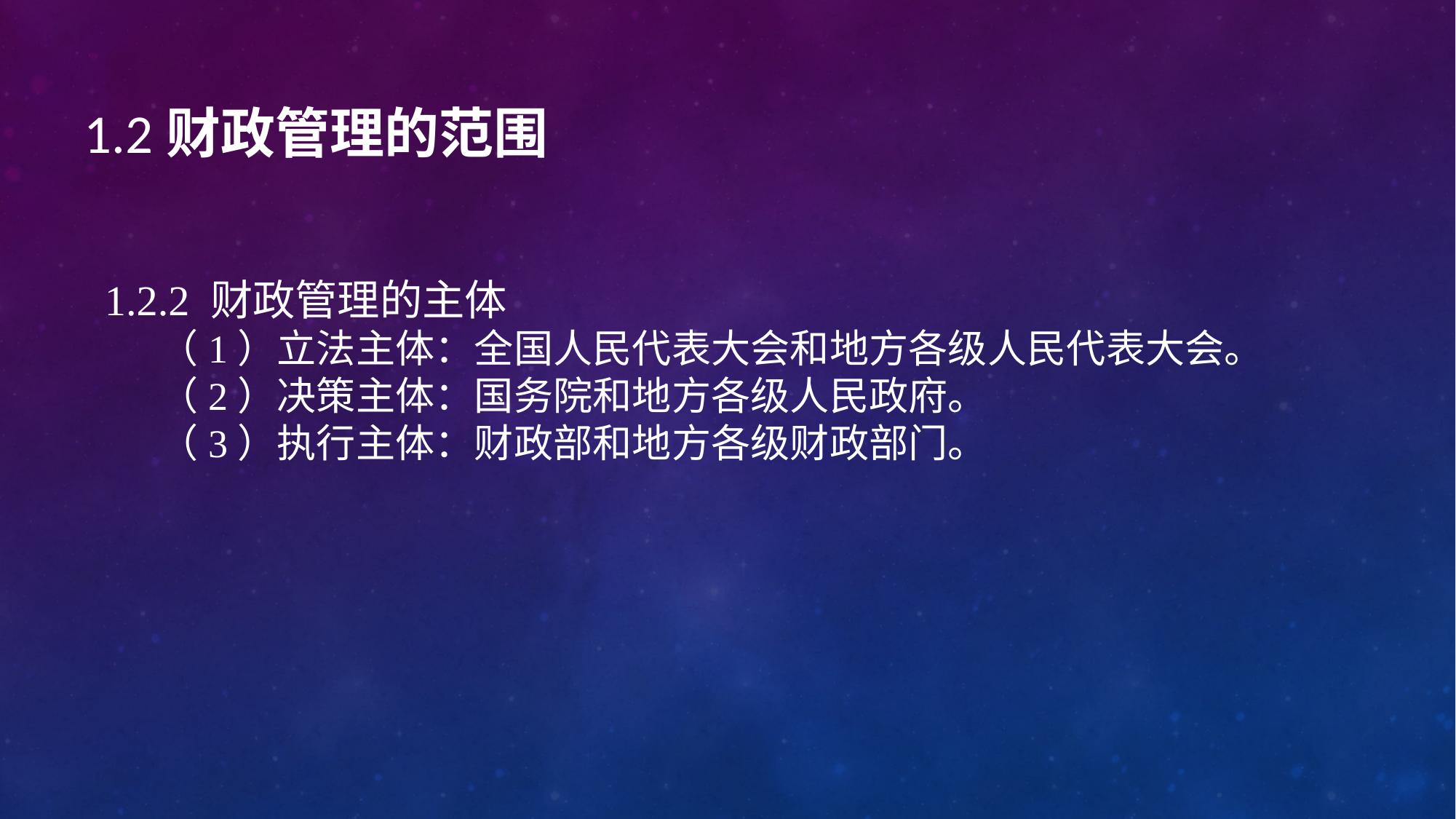

# 1.2财政管理的范围
1.2.2 财政管理的主体
（1）立法主体：全国人民代表大会和地方各级人民代表大会。
（2）决策主体：国务院和地方各级人民政府。
（3）执行主体：财政部和地方各级财政部门。